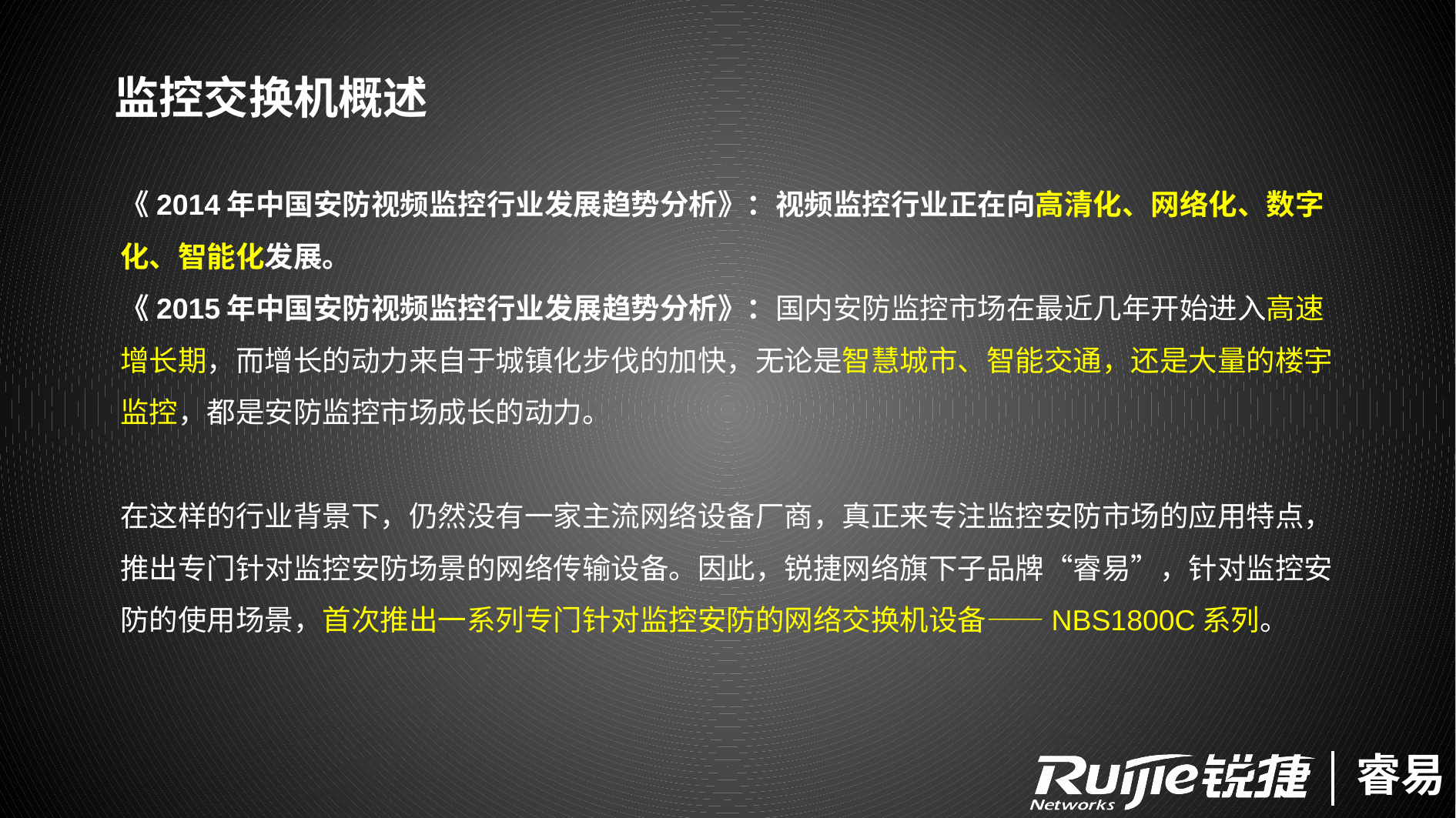

监控交换机概述
《2014年中国安防视频监控行业发展趋势分析》：视频监控行业正在向高清化、网络化、数字化、智能化发展。
《2015年中国安防视频监控行业发展趋势分析》：国内安防监控市场在最近几年开始进入高速增长期，而增长的动力来自于城镇化步伐的加快，无论是智慧城市、智能交通，还是大量的楼宇监控，都是安防监控市场成长的动力。

在这样的行业背景下，仍然没有一家主流网络设备厂商，真正来专注监控安防市场的应用特点，推出专门针对监控安防场景的网络传输设备。因此，锐捷网络旗下子品牌“睿易”，针对监控安防的使用场景，首次推出一系列专门针对监控安防的网络交换机设备——NBS1800C系列。